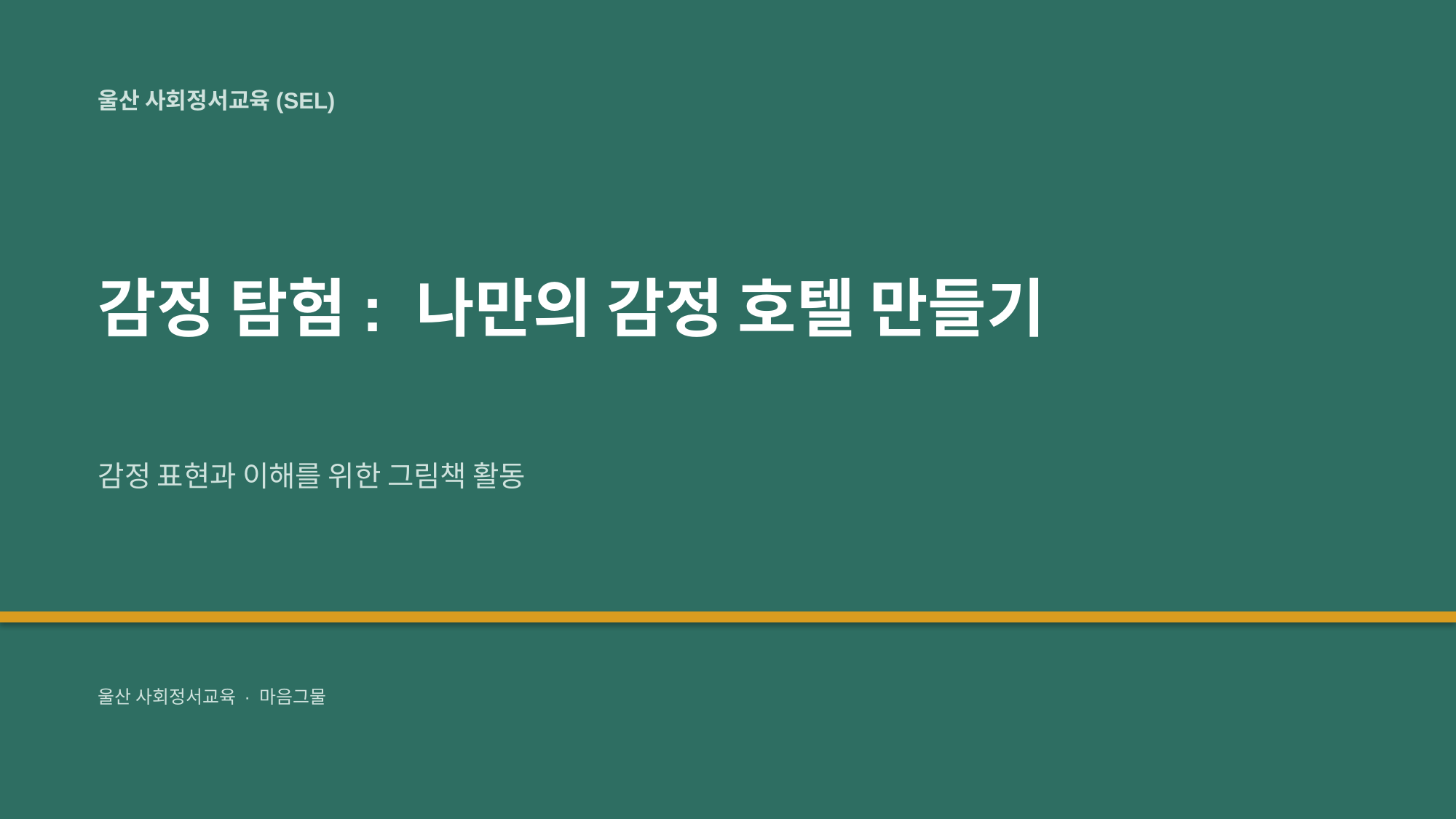

울산 사회정서교육(SEL)
감정 탐험: 나만의 감정 호텔 만들기
감정 표현과 이해를 위한 그림책 활동

울산 사회정서교육 · 마음그물